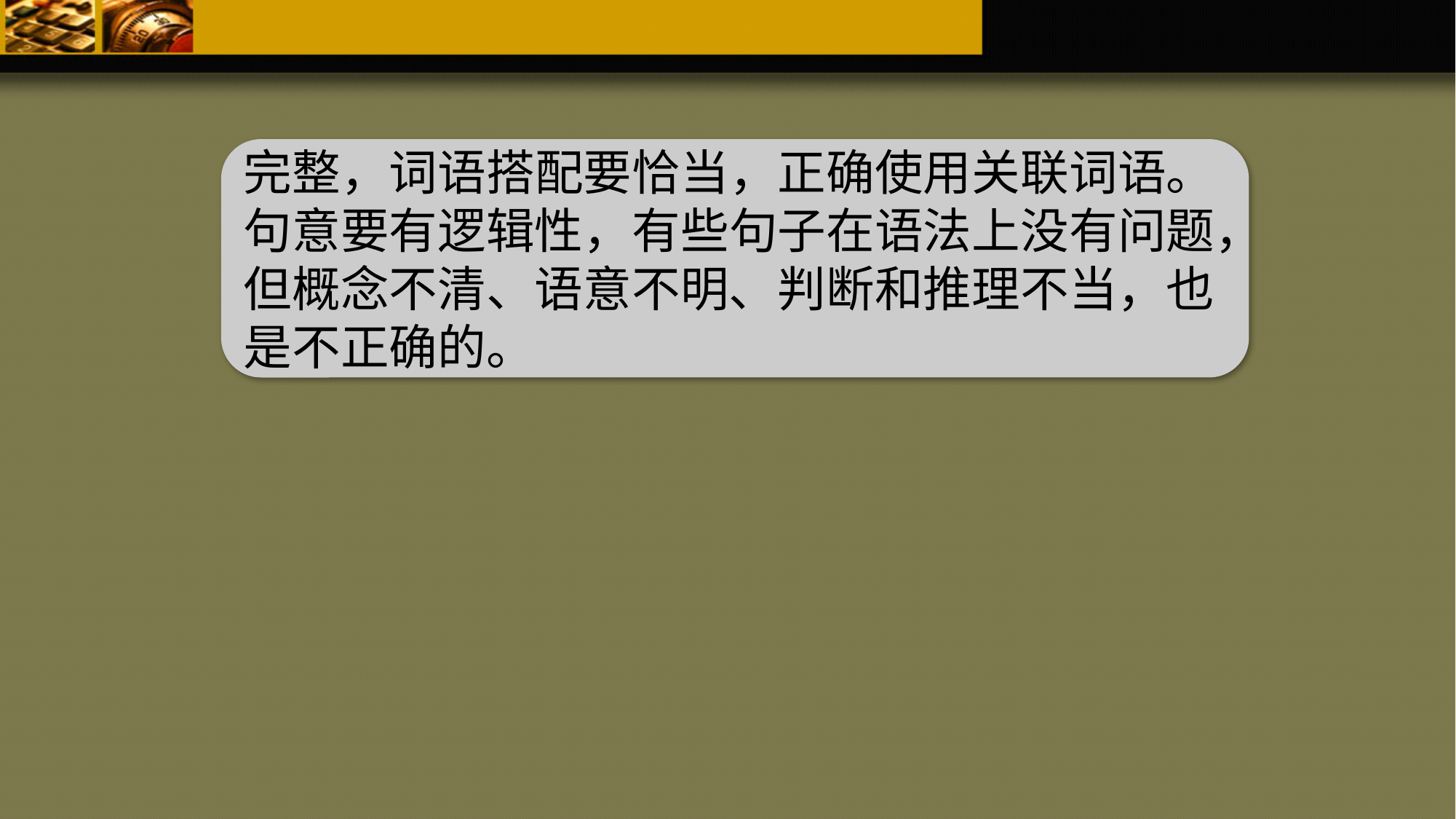

完整，词语搭配要恰当，正确使用关联词语。句意要有逻辑性，有些句子在语法上没有问题，但概念不清、语意不明、判断和推理不当，也是不正确的。